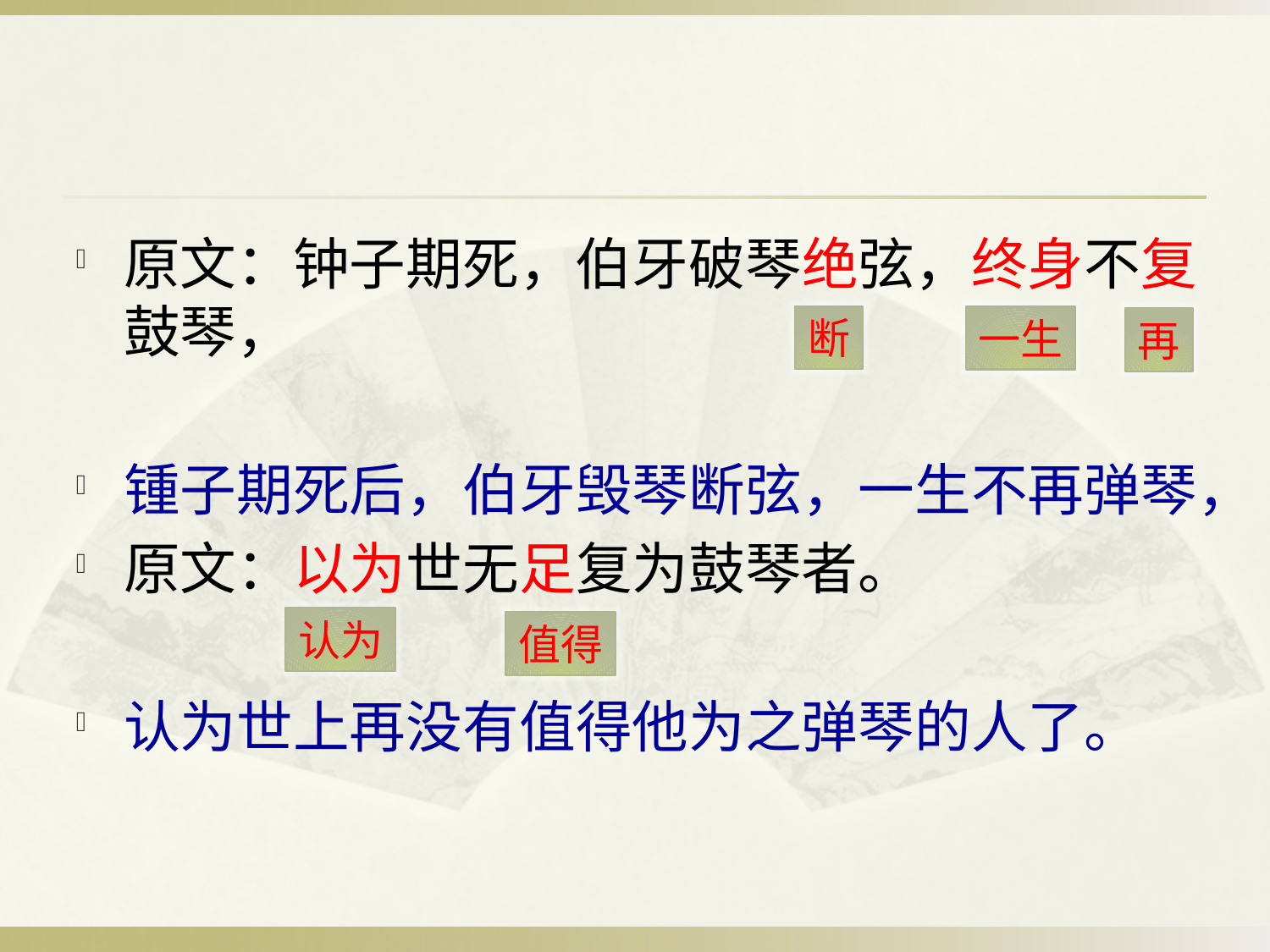

#
原文：钟子期死，伯牙破琴绝弦，终身不复鼓琴，

锺子期死后，伯牙毁琴断弦，一生不再弹琴，
原文：以为世无足复为鼓琴者。

认为世上再没有值得他为之弹琴的人了。
断
一生
再
认为
值得